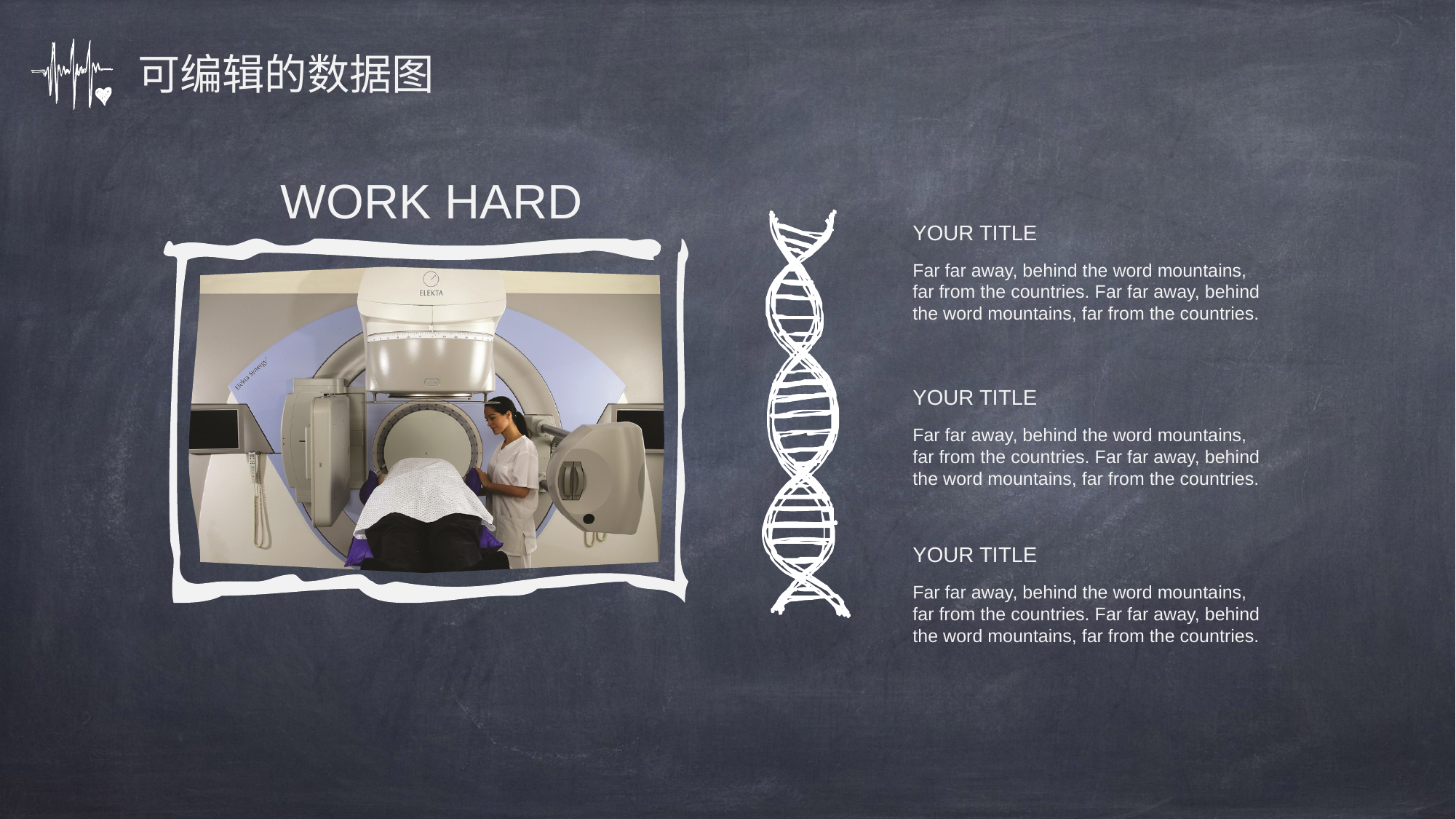

可编辑的数据图
WORK HARD

YOUR TITLE
Far far away, behind the word mountains, far from the countries. Far far away, behind the word mountains, far from the countries.

YOUR TITLE
Far far away, behind the word mountains, far from the countries. Far far away, behind the word mountains, far from the countries.
YOUR TITLE
Far far away, behind the word mountains, far from the countries. Far far away, behind the word mountains, far from the countries.